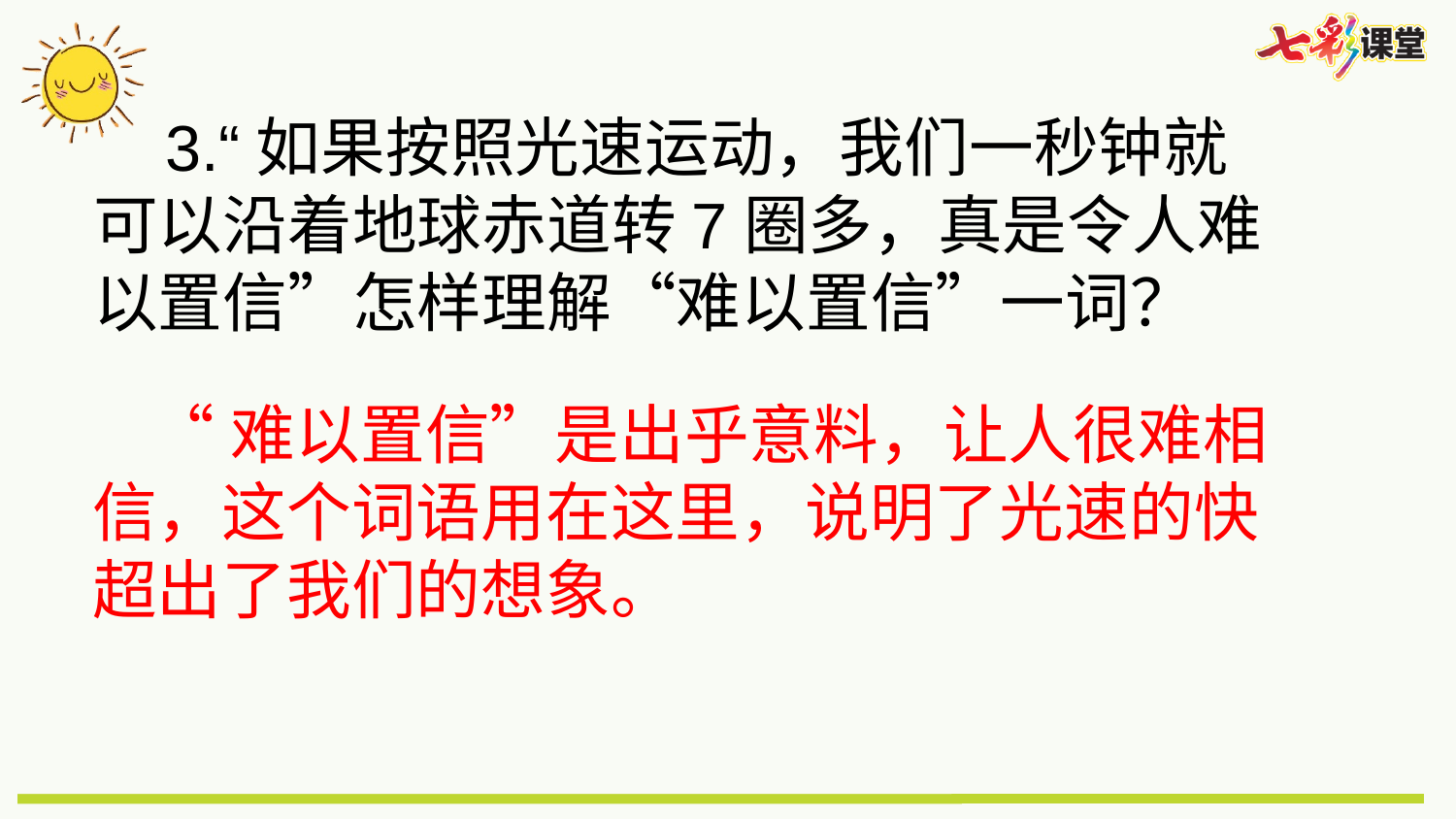

3.“如果按照光速运动，我们一秒钟就可以沿着地球赤道转7圈多，真是令人难以置信”怎样理解“难以置信”一词？
    “难以置信”是出乎意料，让人很难相信，这个词语用在这里，说明了光速的快超出了我们的想象。